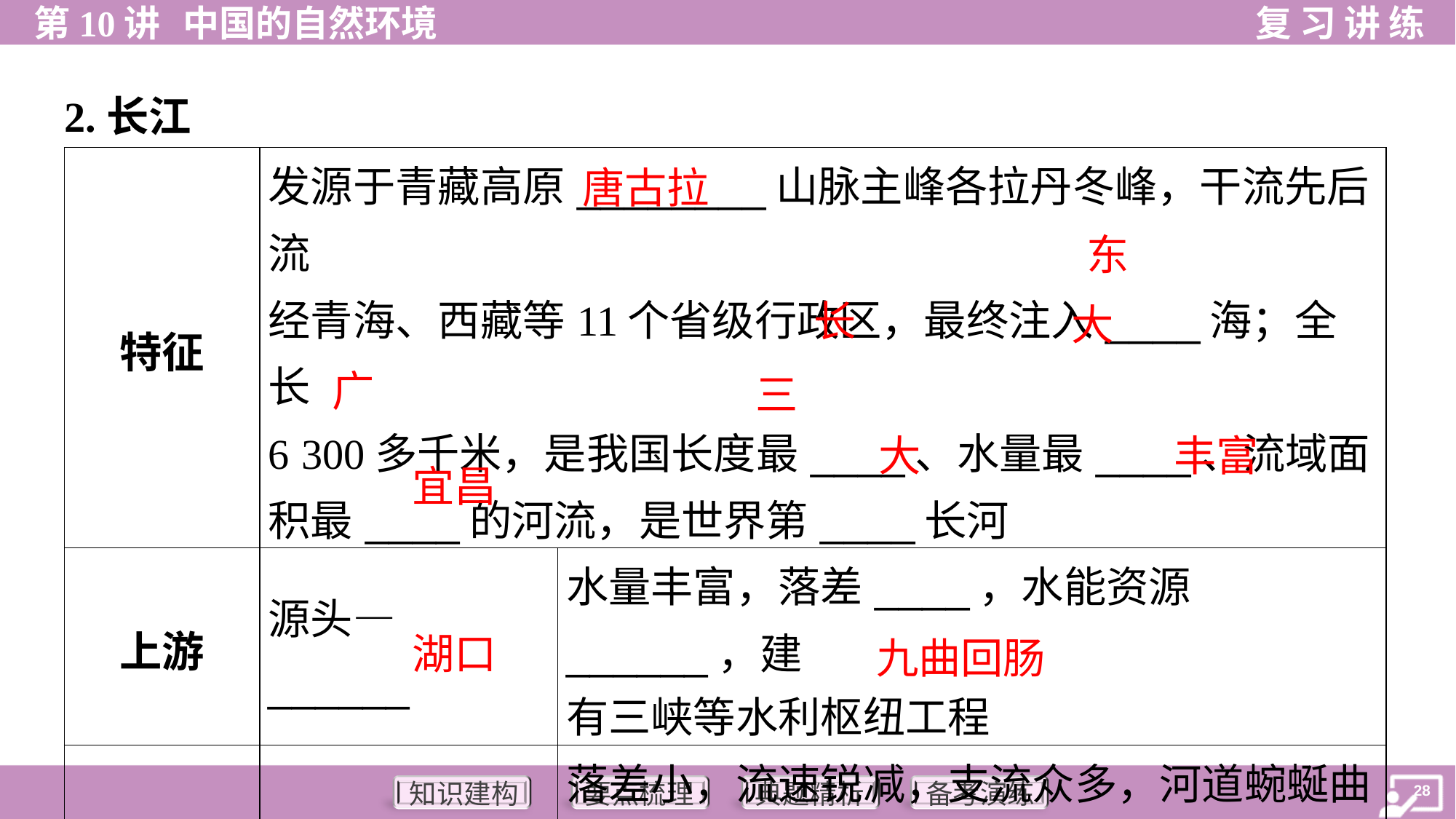

2.长江
| 特征 | 发源于青藏高原\_\_\_\_\_\_\_\_山脉主峰各拉丹冬峰，干流先后流 经青海、西藏等11个省级行政区，最终注入\_\_\_\_海；全长 6 300多千米，是我国长度最\_\_\_\_、水量最\_\_\_\_、流域面积最\_\_\_\_的河流，是世界第\_\_\_\_长河 |  |
| --- | --- | --- |
| 上游 | 源头—\_\_\_\_\_\_ | 水量丰富，落差\_\_\_\_，水能资源\_\_\_\_\_\_，建 有三峡等水利枢纽工程 |
| 中游 | 宜昌—\_\_\_\_\_\_ | 落差小，流速锐减，支流众多，河道蜿蜒曲 折。该河段的荆江曲流甚多，素有“\_\_\_\_\_\_\_ \_\_\_”之称，历史上水患频发 |
唐古拉
东
长
大
广
三
大
丰富
宜昌
湖口
                                九曲回肠